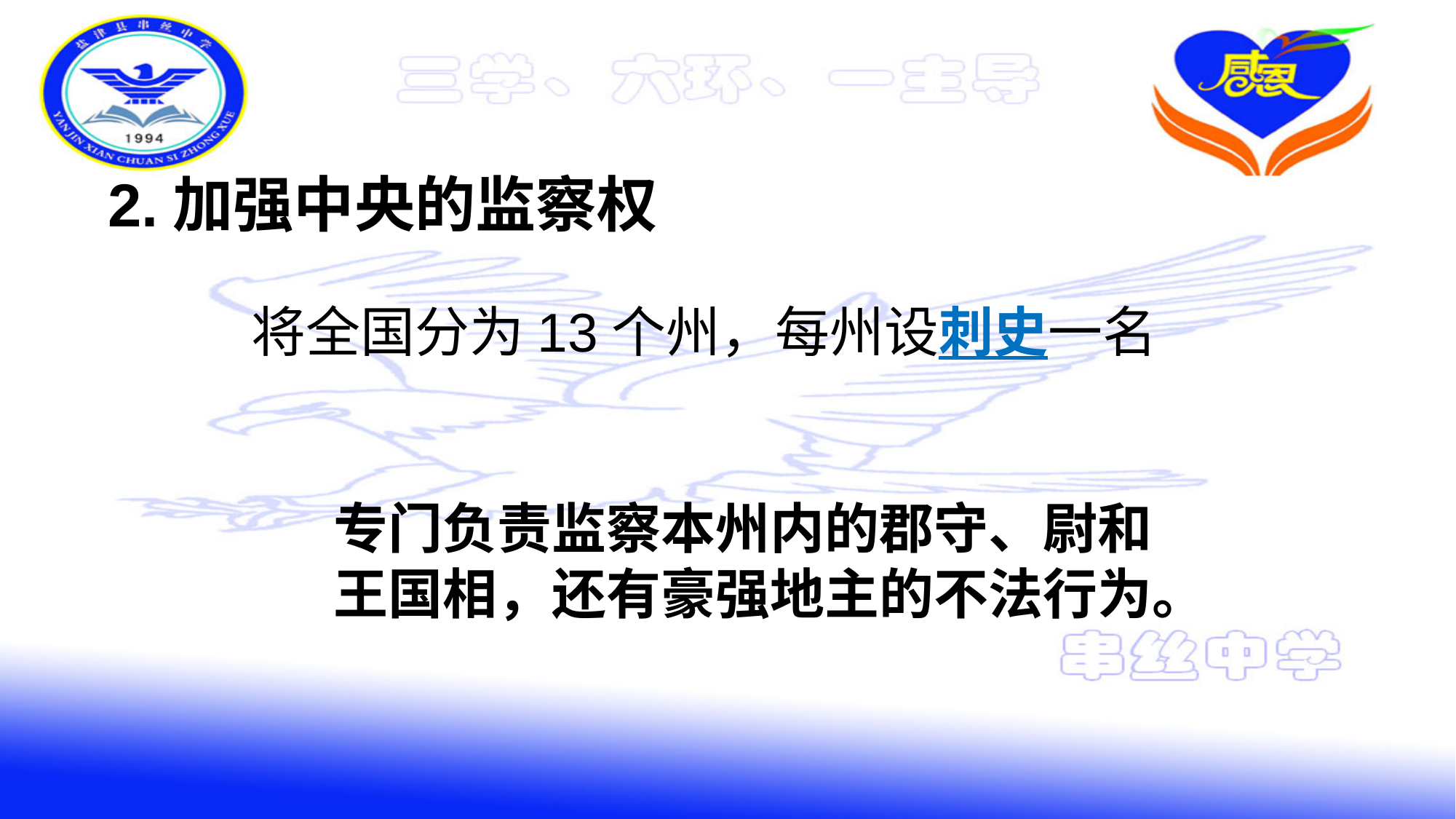

# 2.加强中央的监察权
将全国分为13个州，每州设刺史一名
专门负责监察本州内的郡守、尉和王国相，还有豪强地主的不法行为。